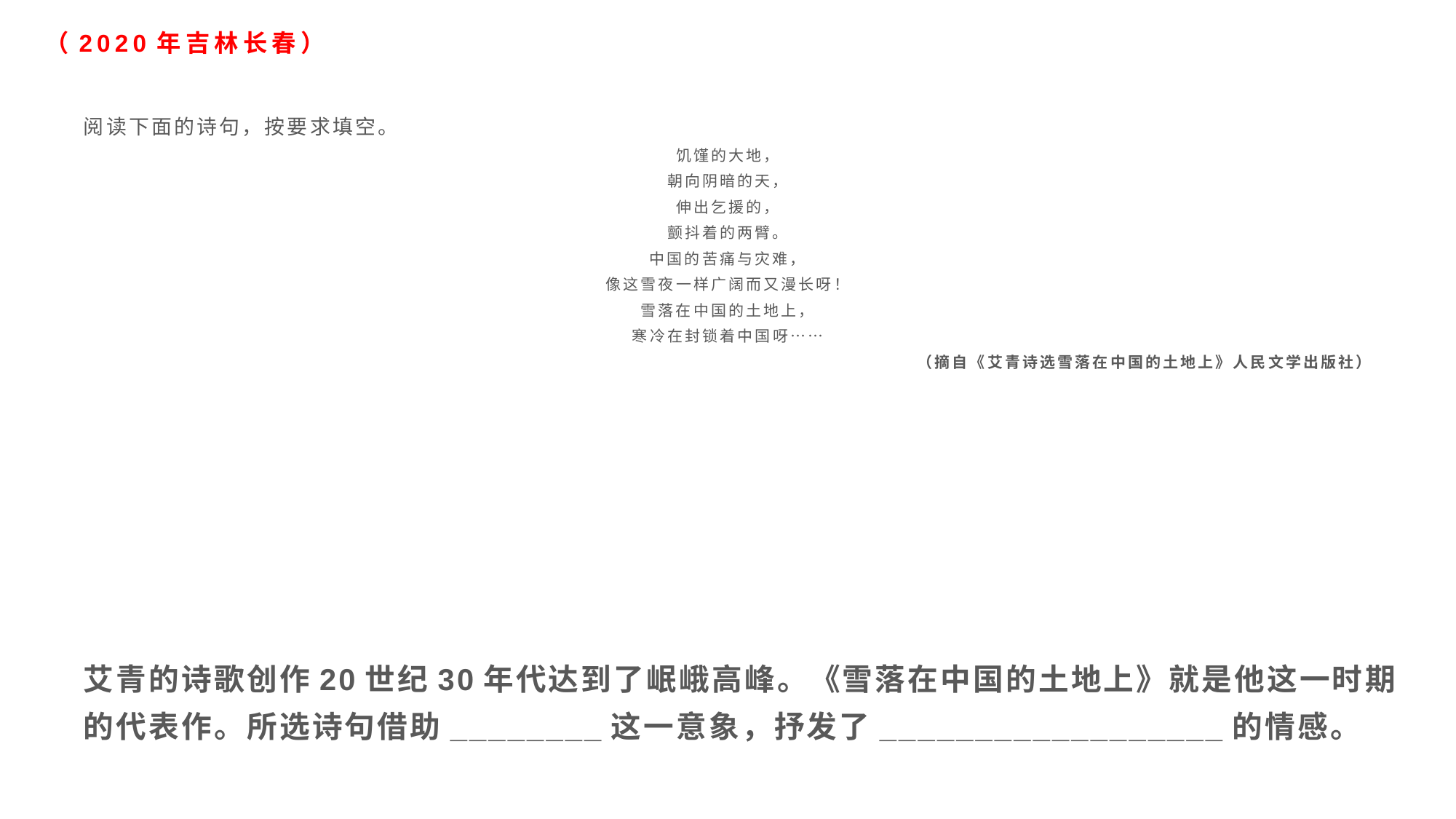

# （2020年吉林长春）
阅读下面的诗句，按要求填空。
饥馑的大地，
朝向阴暗的天，
伸出乞援的，
颤抖着的两臂。
中国的苦痛与灾难，
像这雪夜一样广阔而又漫长呀！
雪落在中国的土地上，
寒冷在封锁着中国呀……
（摘自《艾青诗选雪落在中国的土地上》人民文学出版社）
艾青的诗歌创作20世纪30年代达到了岷峨高峰。《雪落在中国的土地上》就是他这一时期的代表作。所选诗句借助________这一意象，抒发了__________________的情感。